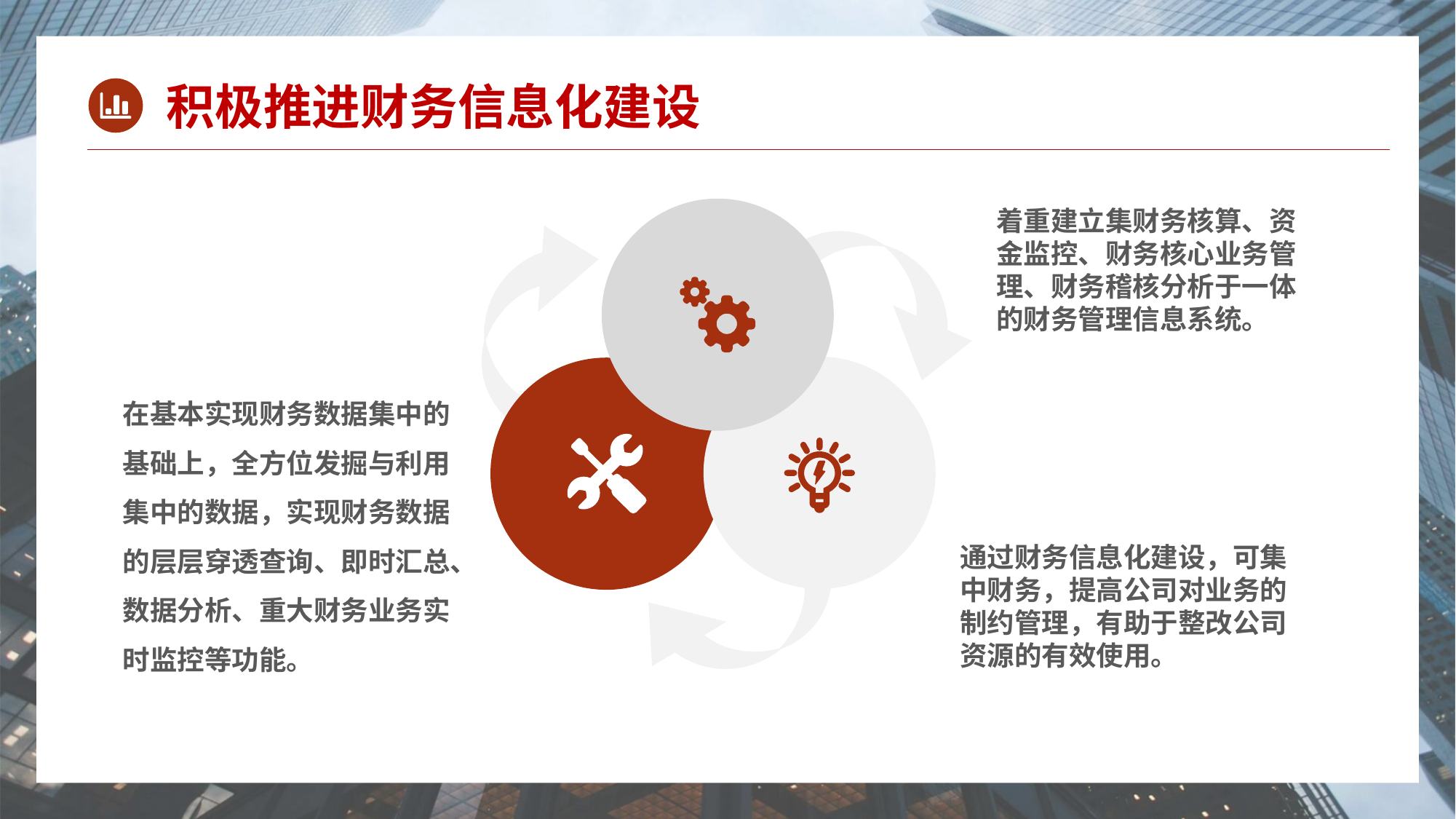

积极推进财务信息化建设

着重建立集财务核算、资金监控、财务核心业务管理、财务稽核分析于一体的财务管理信息系统。
在基本实现财务数据集中的基础上，全方位发掘与利用集中的数据，实现财务数据的层层穿透查询、即时汇总、数据分析、重大财务业务实时监控等功能。
通过财务信息化建设，可集中财务，提高公司对业务的制约管理，有助于整改公司资源的有效使用。